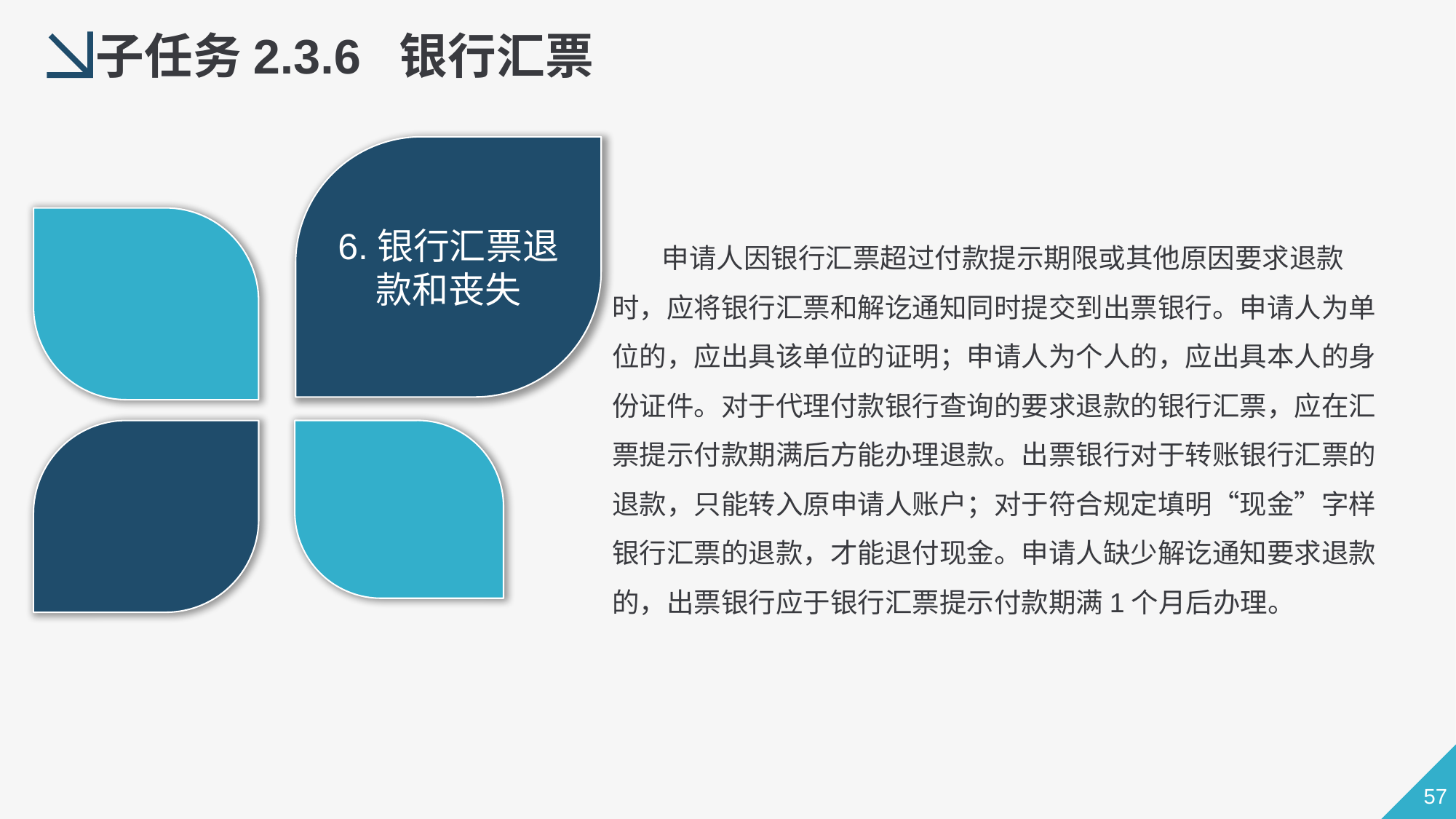

子任务2.3.6  银行汇票

6.银行汇票退款和丧失

       申请人因银行汇票超过付款提示期限或其他原因要求退款时，应将银行汇票和解讫通知同时提交到出票银行。申请人为单位的，应出具该单位的证明；申请人为个人的，应出具本人的身份证件。对于代理付款银行查询的要求退款的银行汇票，应在汇票提示付款期满后方能办理退款。出票银行对于转账银行汇票的退款，只能转入原申请人账户；对于符合规定填明“现金”字样银行汇票的退款，才能退付现金。申请人缺少解讫通知要求退款的，出票银行应于银行汇票提示付款期满1个月后办理。